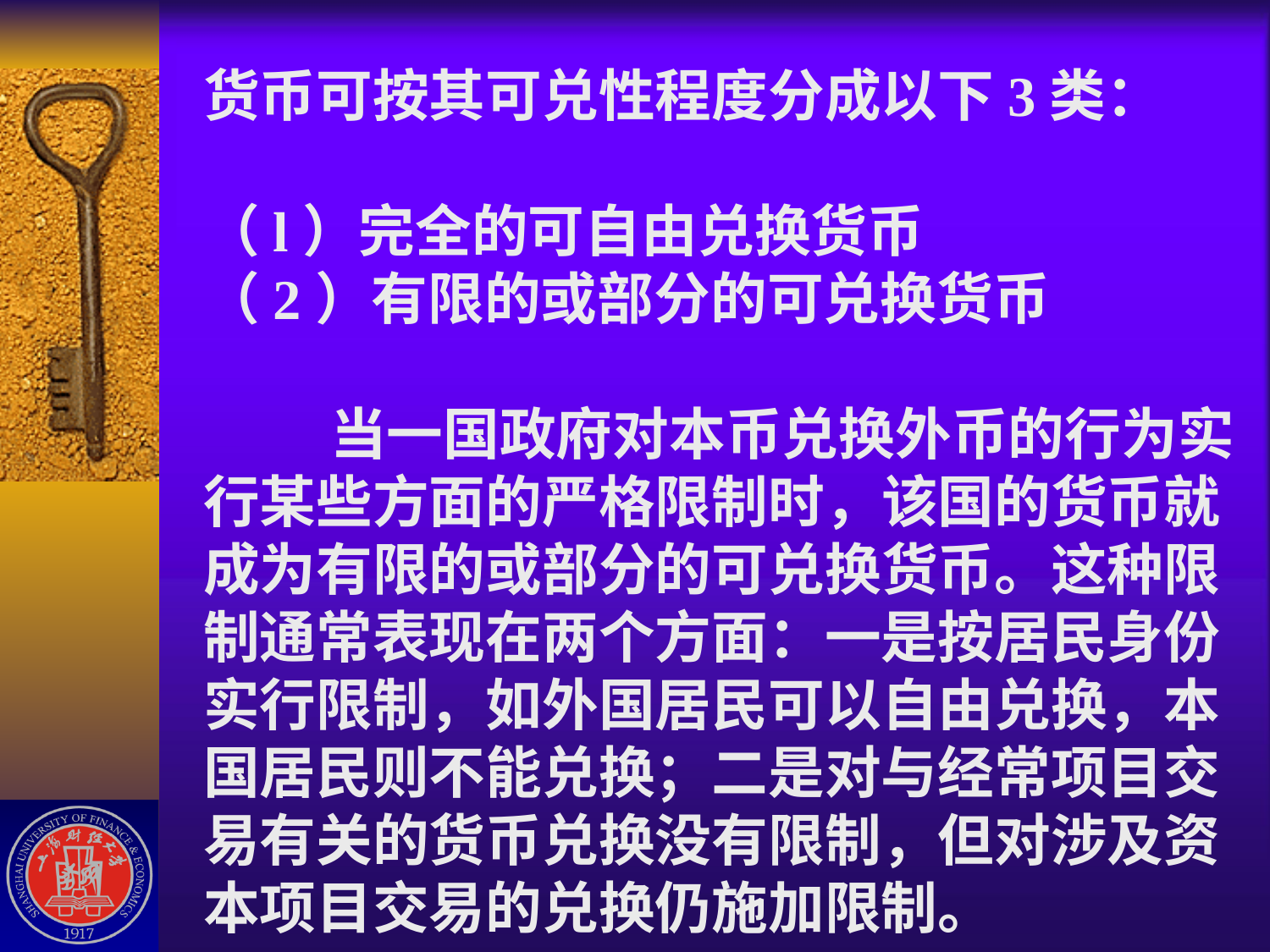

# 货币可按其可兑性程度分成以下3类： （l）完全的可自由兑换货币 （2）有限的或部分的可兑换货币 当一国政府对本币兑换外币的行为实行某些方面的严格限制时，该国的货币就成为有限的或部分的可兑换货币。这种限制通常表现在两个方面：一是按居民身份实行限制，如外国居民可以自由兑换，本国居民则不能兑换；二是对与经常项目交易有关的货币兑换没有限制，但对涉及资本项目交易的兑换仍施加限制。